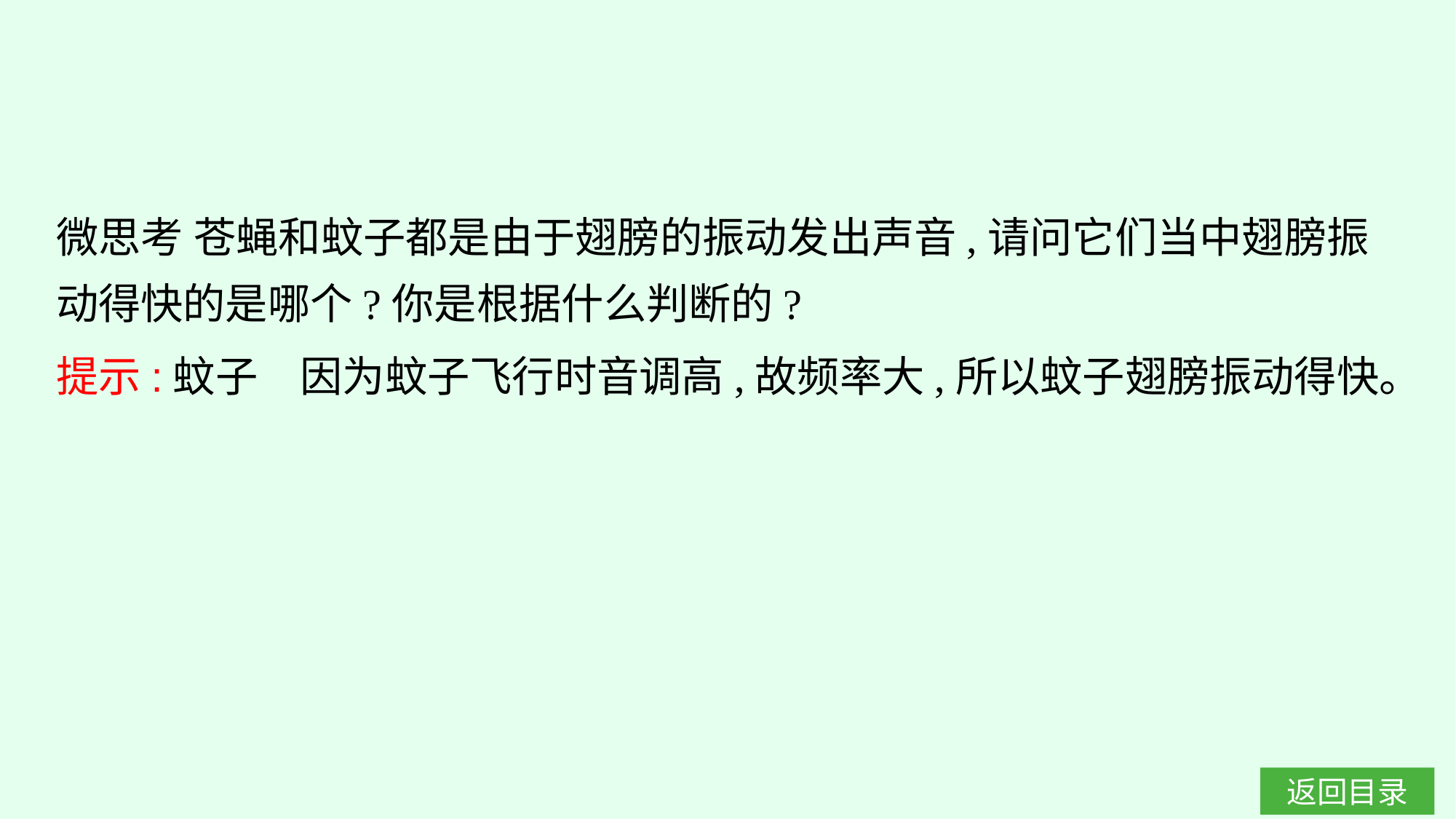

微思考 苍蝇和蚊子都是由于翅膀的振动发出声音,请问它们当中翅膀振动得快的是哪个?你是根据什么判断的?
提示:蚊子　因为蚊子飞行时音调高,故频率大,所以蚊子翅膀振动得快。